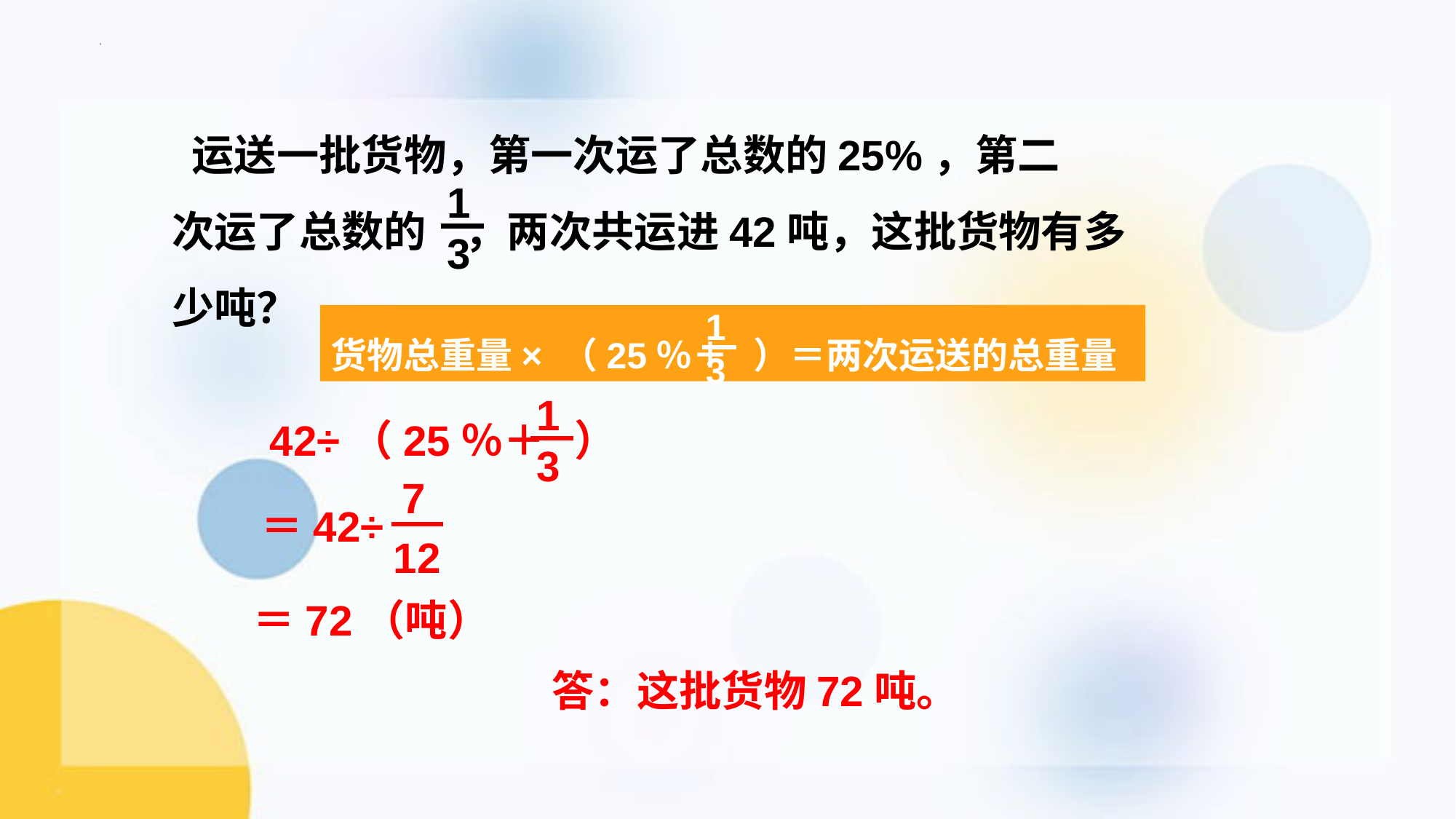

运送一批货物，第一次运了总数的25%，第二
次运了总数的    ，两次共运进42吨，这批货物有多
少吨？
13
13
货物总重量× （25％＋   ）＝两次运送的总重量
13
42÷（25％＋   ）
7
12
＝42÷
＝72（吨）
答：这批货物72吨。